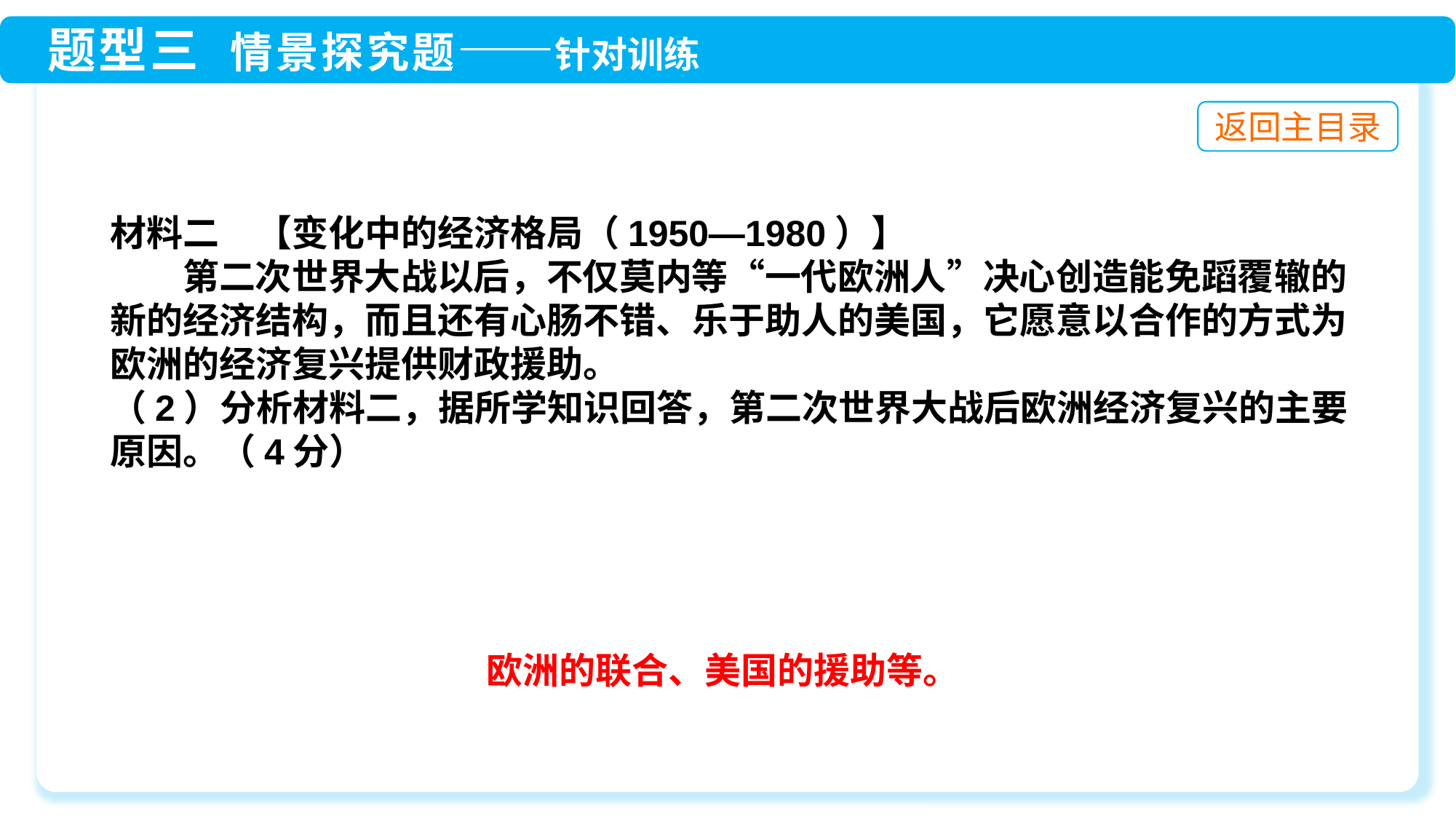

材料二　【变化中的经济格局（1950—1980）】
　　第二次世界大战以后，不仅莫内等“一代欧洲人”决心创造能免蹈覆辙的新的经济结构，而且还有心肠不错、乐于助人的美国，它愿意以合作的方式为欧洲的经济复兴提供财政援助。
（2）分析材料二，据所学知识回答，第二次世界大战后欧洲经济复兴的主要原因。（4分）
欧洲的联合、美国的援助等。